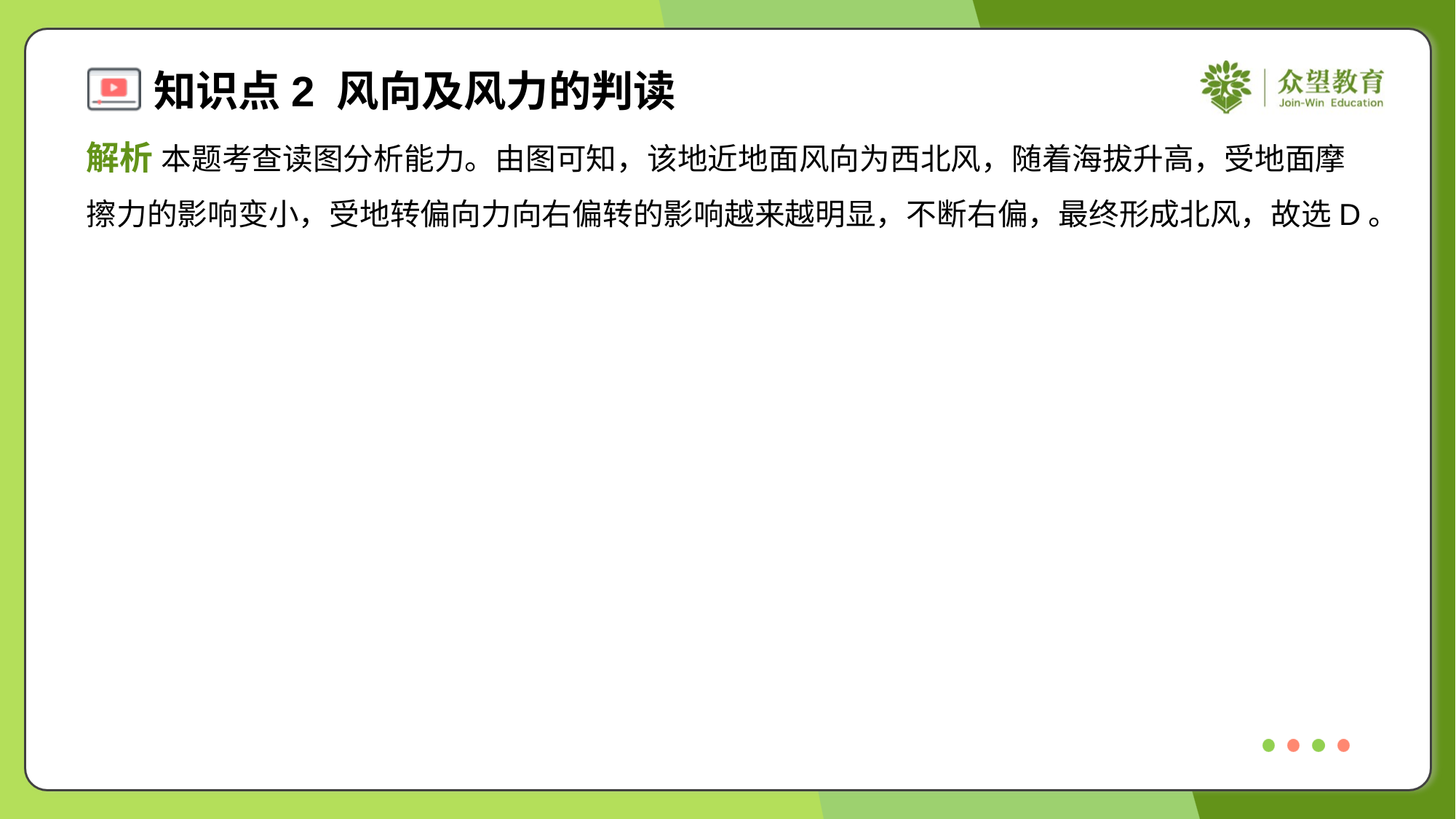

解析 本题考查读图分析能力。由图可知，该地近地面风向为西北风，随着海拔升高，受地面摩
擦力的影响变小，受地转偏向力向右偏转的影响越来越明显，不断右偏，最终形成北风，故选D。